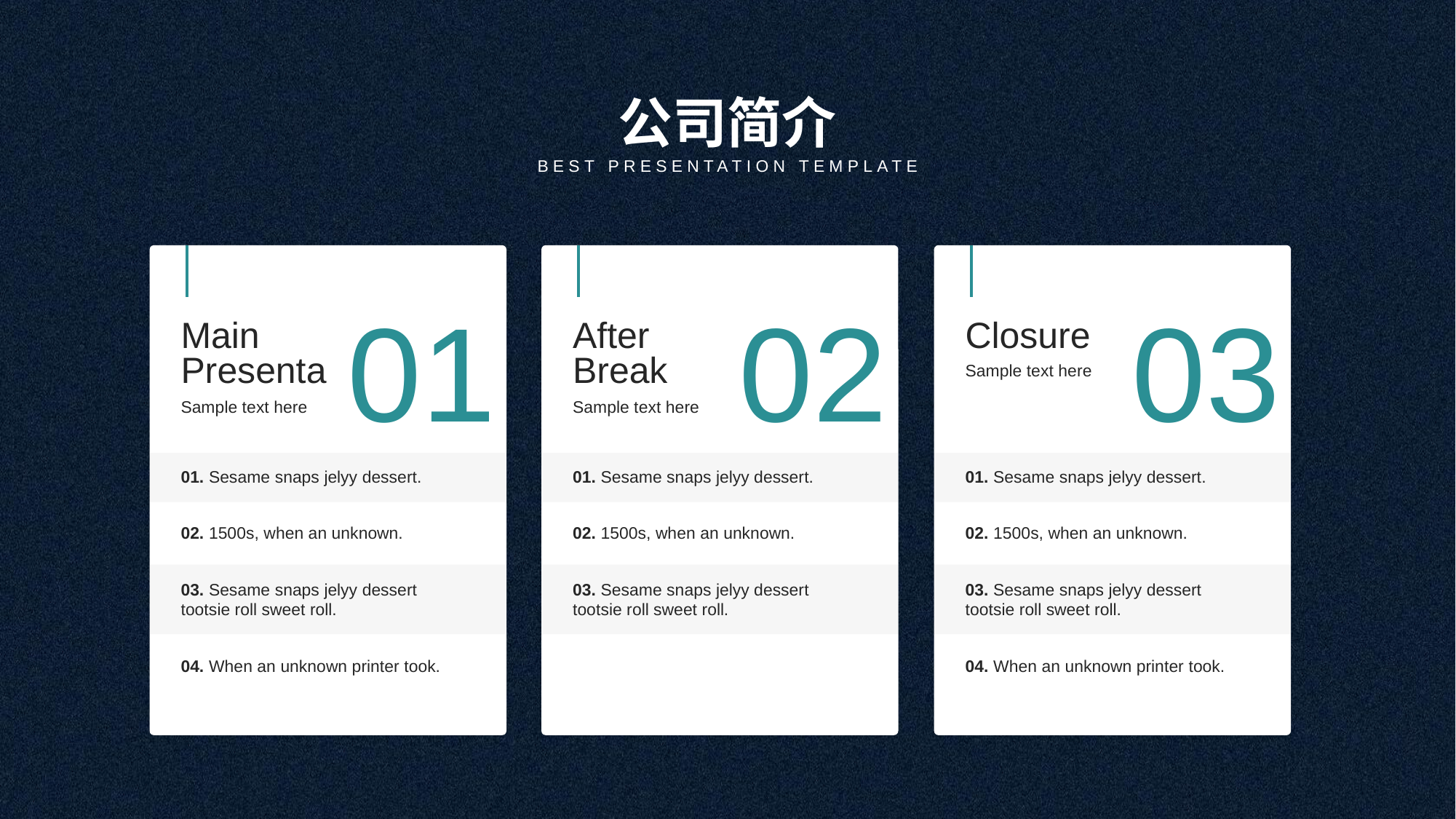

# 公司简介
BEST PRESENTATION TEMPLATE

01
Main
Presenta
Sample text here

01. Sesame snaps jelyy dessert.
02. 1500s, when an unknown.
03. Sesame snaps jelyy dessert tootsie roll sweet roll.
04. When an unknown printer took.

02
After
Break
Sample text here

01. Sesame snaps jelyy dessert.
02. 1500s, when an unknown.
03. Sesame snaps jelyy dessert tootsie roll sweet roll.

03
Closure
Sample text here

01. Sesame snaps jelyy dessert.
02. 1500s, when an unknown.
03. Sesame snaps jelyy dessert tootsie roll sweet roll.
04. When an unknown printer took.